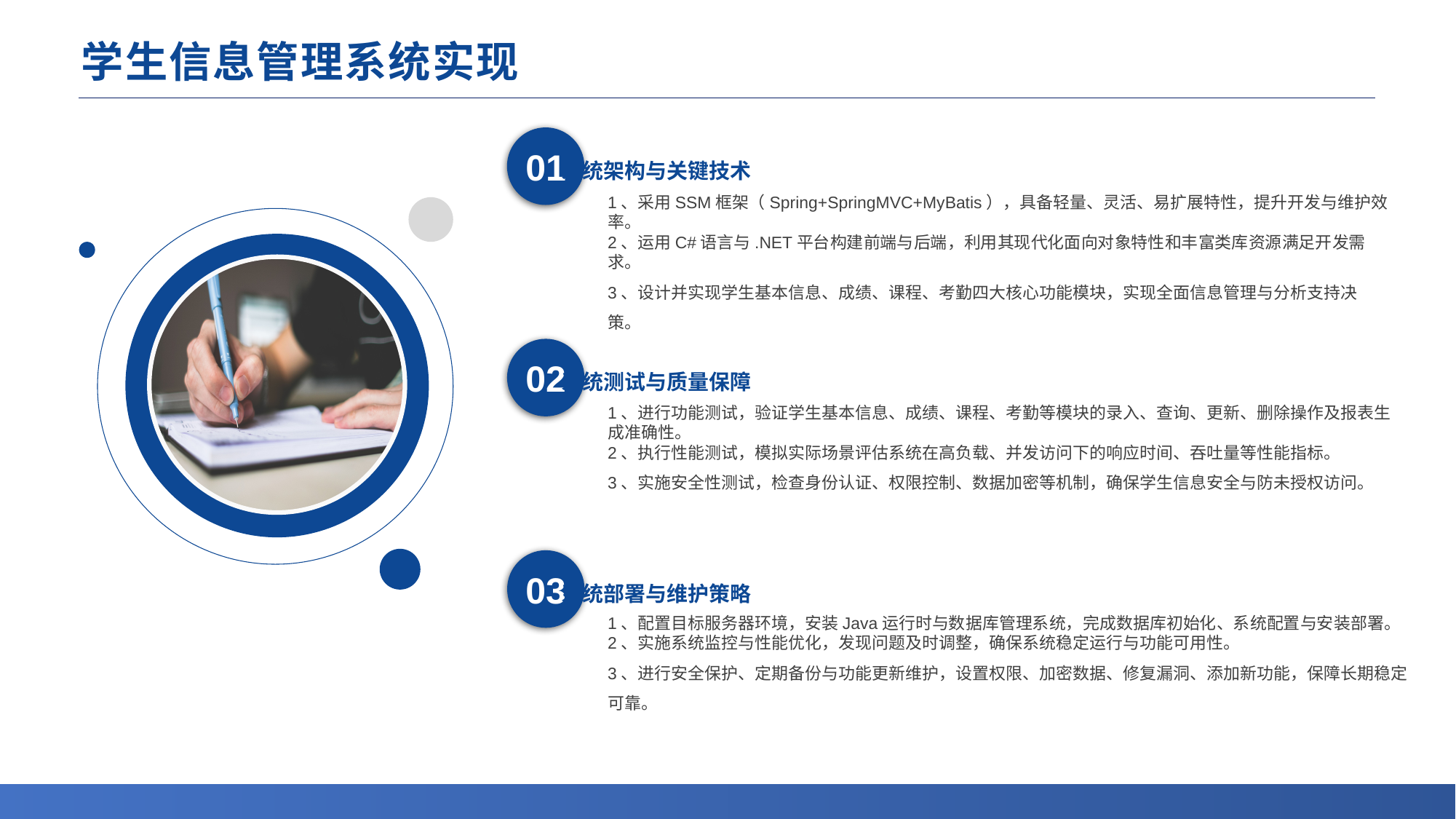

# 学生信息管理系统实现
系统架构与关键技术
01
1、采用SSM框架（Spring+SpringMVC+MyBatis），具备轻量、灵活、易扩展特性，提升开发与维护效率。
2、运用C#语言与.NET平台构建前端与后端，利用其现代化面向对象特性和丰富类库资源满足开发需求。
3、设计并实现学生基本信息、成绩、课程、考勤四大核心功能模块，实现全面信息管理与分析支持决策。

系统测试与质量保障
02
1、进行功能测试，验证学生基本信息、成绩、课程、考勤等模块的录入、查询、更新、删除操作及报表生成准确性。
2、执行性能测试，模拟实际场景评估系统在高负载、并发访问下的响应时间、吞吐量等性能指标。
3、实施安全性测试，检查身份认证、权限控制、数据加密等机制，确保学生信息安全与防未授权访问。

系统部署与维护策略
03
1、配置目标服务器环境，安装Java运行时与数据库管理系统，完成数据库初始化、系统配置与安装部署。
2、实施系统监控与性能优化，发现问题及时调整，确保系统稳定运行与功能可用性。
3、进行安全保护、定期备份与功能更新维护，设置权限、加密数据、修复漏洞、添加新功能，保障长期稳定可靠。